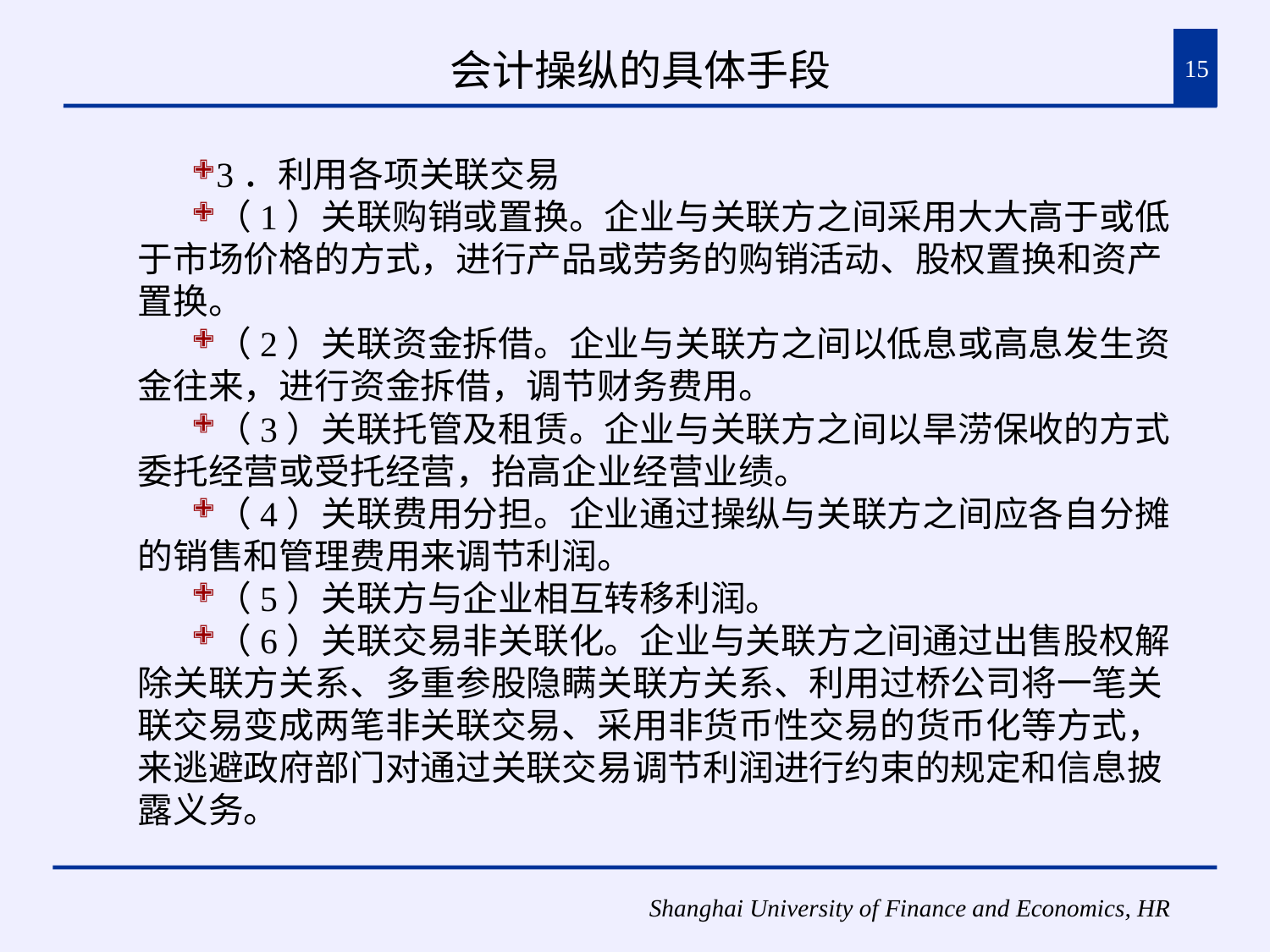

# 会计操纵的具体手段
15
3．利用各项关联交易
（1）关联购销或置换。企业与关联方之间采用大大高于或低于市场价格的方式，进行产品或劳务的购销活动、股权置换和资产置换。
（2）关联资金拆借。企业与关联方之间以低息或高息发生资金往来，进行资金拆借，调节财务费用。
（3）关联托管及租赁。企业与关联方之间以旱涝保收的方式委托经营或受托经营，抬高企业经营业绩。
（4）关联费用分担。企业通过操纵与关联方之间应各自分摊的销售和管理费用来调节利润。
（5）关联方与企业相互转移利润。
（6）关联交易非关联化。企业与关联方之间通过出售股权解除关联方关系、多重参股隐瞒关联方关系、利用过桥公司将一笔关联交易变成两笔非关联交易、采用非货币性交易的货币化等方式，来逃避政府部门对通过关联交易调节利润进行约束的规定和信息披露义务。